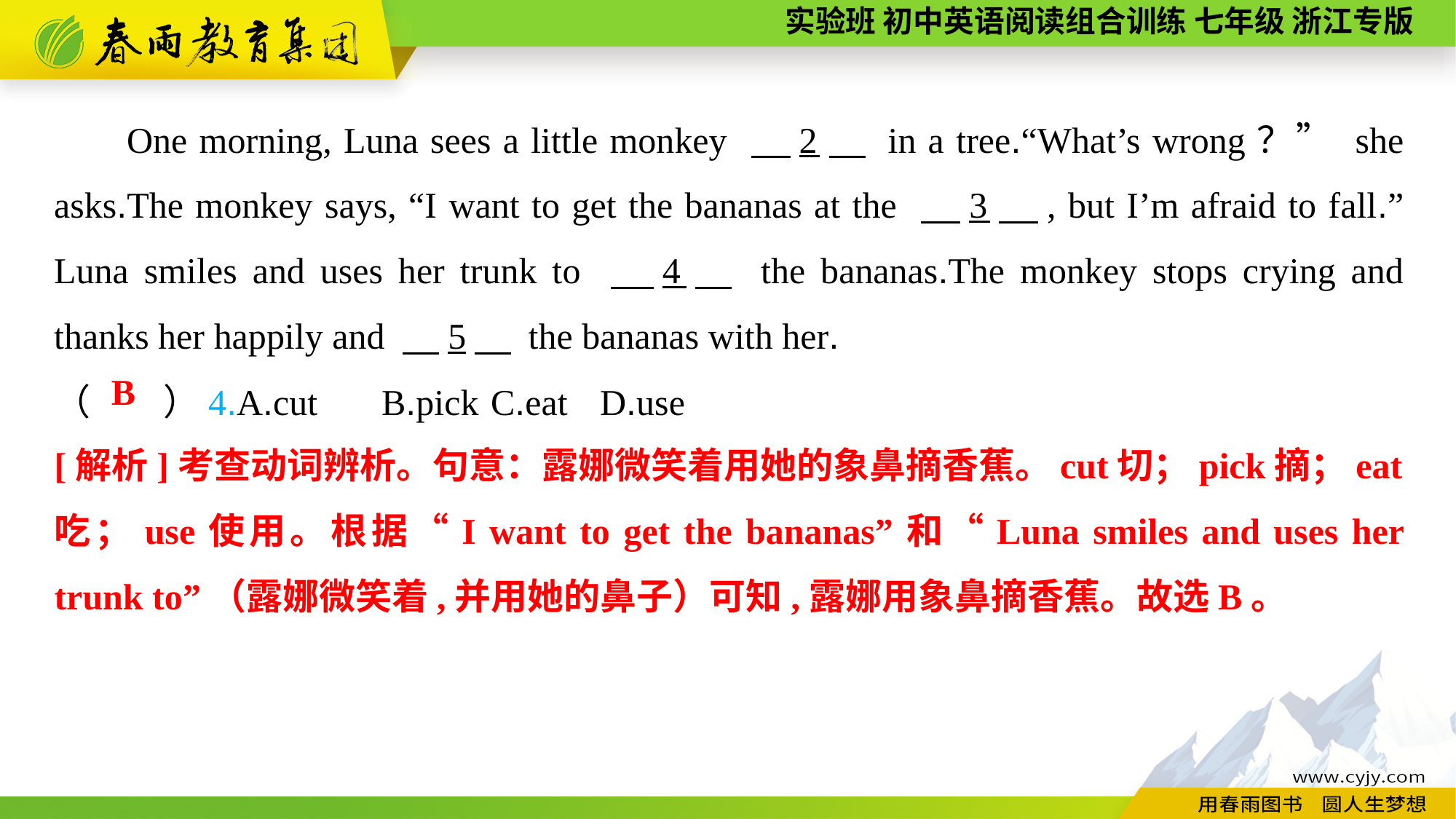

One morning, Luna sees a little monkey 　2　 in a tree.“What’s wrong？” she asks.The monkey says, “I want to get the bananas at the 　3　, but I’m afraid to fall.” Luna smiles and uses her trunk to 　4　 the bananas.The monkey stops crying and thanks her happily and 　5　 the bananas with her.
（　　）4.A.cut	B.pick	C.eat	D.use
B
[解析]考查动词辨析。句意：露娜微笑着用她的象鼻摘香蕉。cut切；pick摘；eat吃；use使用。根据“I want to get the bananas”和“Luna smiles and uses her trunk to”（露娜微笑着,并用她的鼻子）可知,露娜用象鼻摘香蕉。故选B。